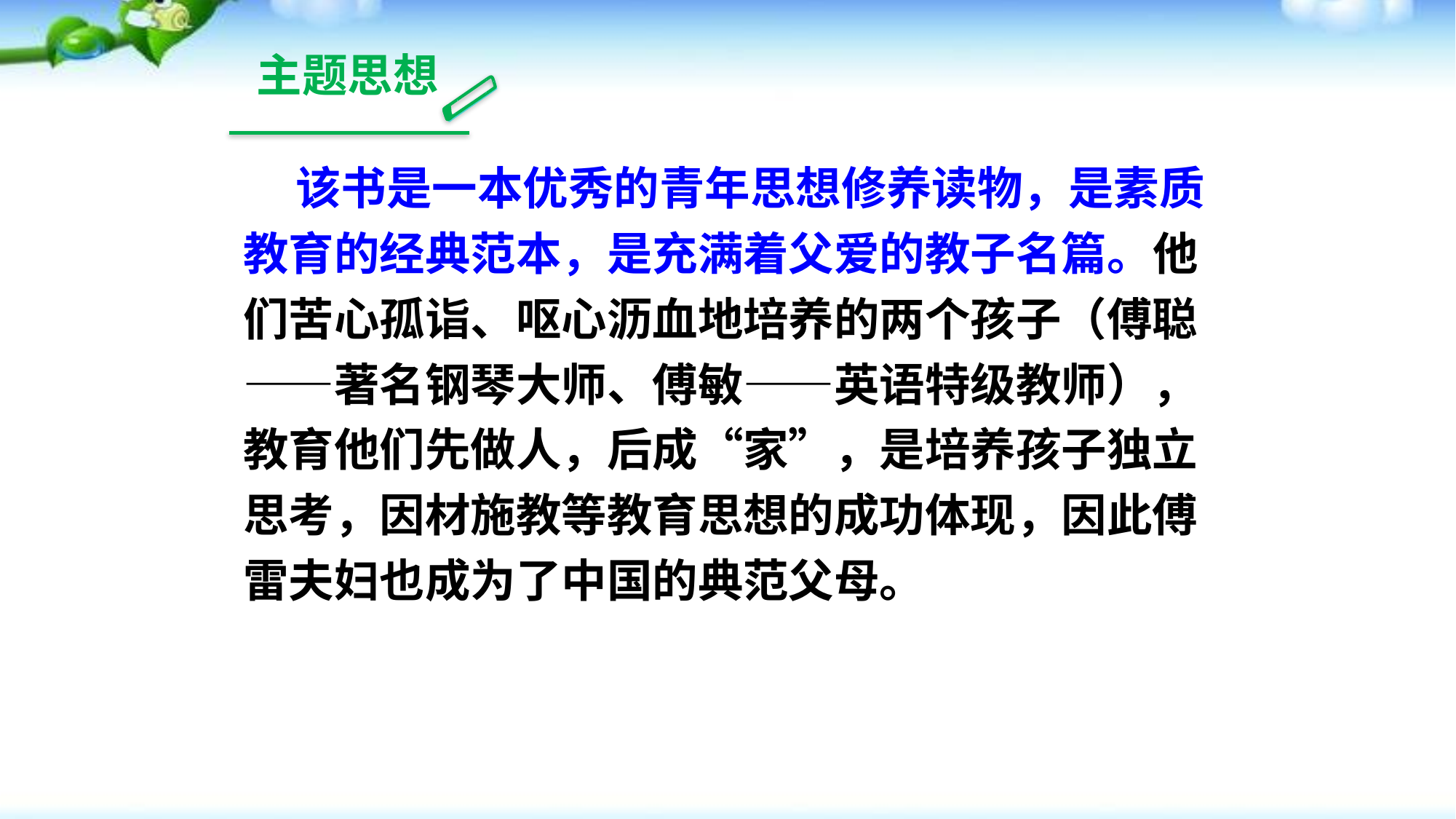

主题思想

    该书是一本优秀的青年思想修养读物，是素质教育的经典范本，是充满着父爱的教子名篇。他们苦心孤诣、呕心沥血地培养的两个孩子（傅聪——著名钢琴大师、傅敏——英语特级教师），教育他们先做人，后成“家”，是培养孩子独立思考，因材施教等教育思想的成功体现，因此傅雷夫妇也成为了中国的典范父母。
状元成才路
状元成才路
状元成才路
状元成才路
状元成才路
状元成才路
状元成才路
状元成才路
状元成才路
状元成才路
状元成才路
状元成才路
状元成才路
状元成才路
状元成才路
状元成才路
状元成才路
状元成才路
状元成才路
状元成才路
状元成才路
状元成才路
状元成才路
状元成才路
状元成才路
状元成才路
状元成才路
状元成才路
状元成才路
状元成才路
状元成才路
状元成才路
状元成才路
状元成才路
状元成才路
状元成才路
状元成才路
状元成才路
状元成才路
状元成才路
状元成才路
状元成才路
状元成才路
状元成才路
状元成才路
状元成才路
状元成才路
状元成才路
状元成才路
状元成才路
状元成才路
状元成才路
状元成才路
状元成才路
状元成才路
状元成才路
状元成才路
状元成才路
状元成才路
状元成才路
状元成才路
状元成才路
状元成才路
状元成才路
状元成才路
状元成才路
状元成才路
状元成才路
状元成才路
状元成才路
状元成才路
状元成才路
状元成才路
状元成才路
状元成才路
状元成才路
状元成才路
状元成才路
状元成才路
状元成才路
状元成才路
状元成才路
状元成才路
状元成才路
状元成才路
状元成才路
状元成才路
状元成才路
状元成才路
状元成才路
状元成才路
状元成才路
状元成才路
状元成才路
状元成才路
状元成才路
状元成才路
状元成才路
状元成才路
状元成才路